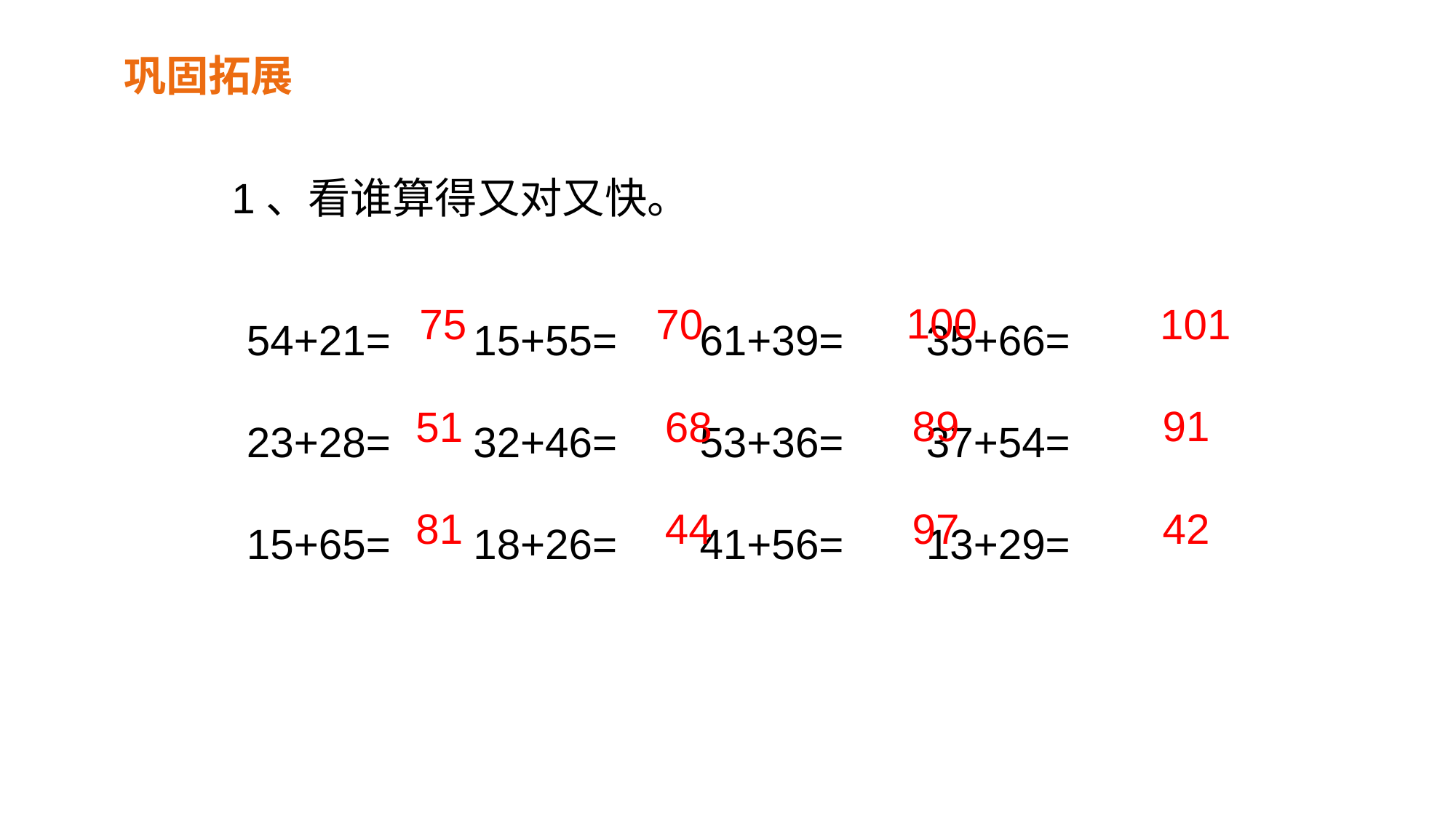

巩固拓展
1、看谁算得又对又快。
54+21=       15+55=       61+39=       35+66=
23+28=       32+46=       53+36=       37+54=
15+65=       18+26=       41+56=       13+29=
100
75
70
101
89
91
51
68
97
42
81
44
2